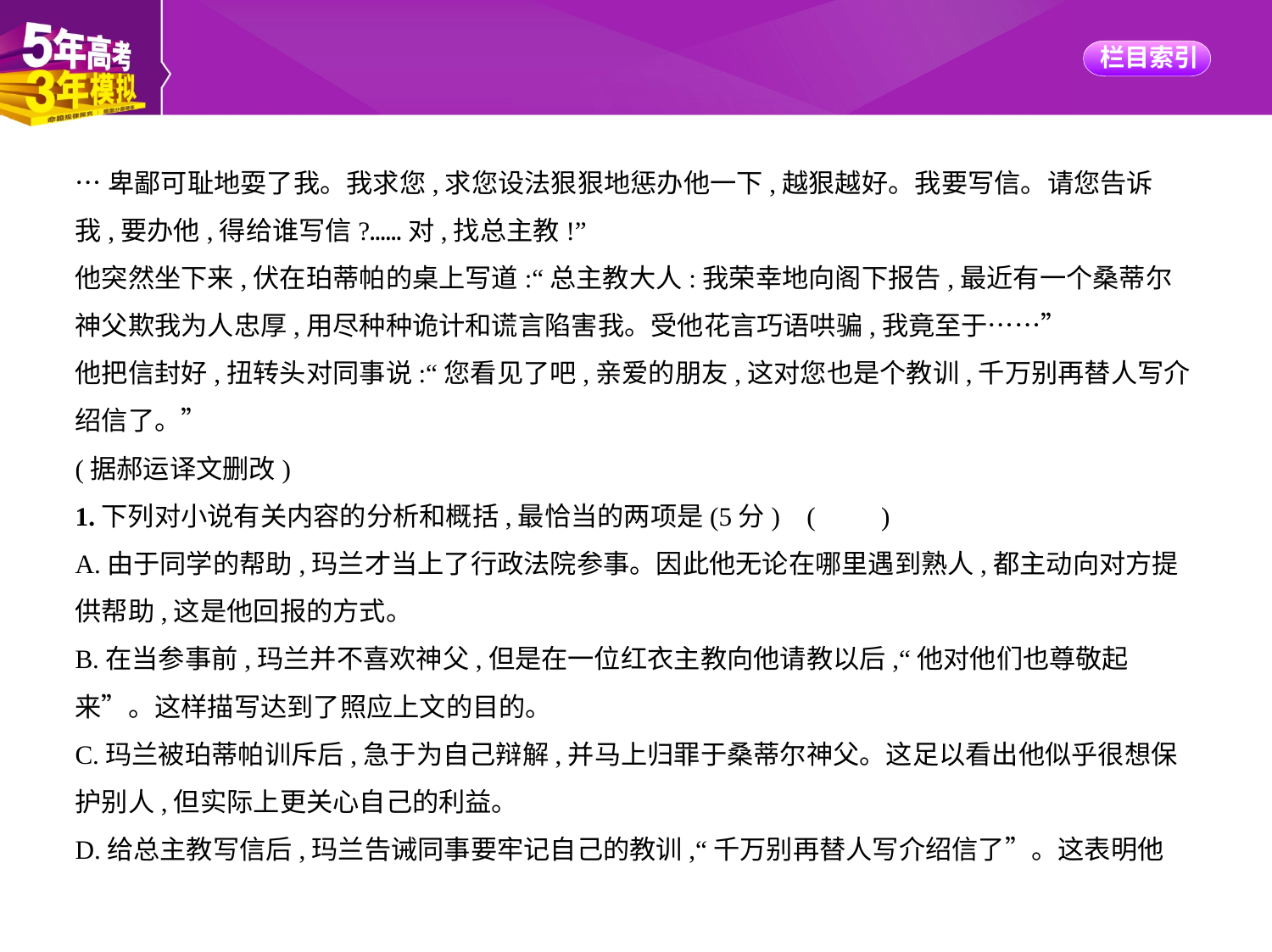

…卑鄙可耻地耍了我。我求您,求您设法狠狠地惩办他一下,越狠越好。我要写信。请您告诉
我,要办他,得给谁写信?……对,找总主教!”
他突然坐下来,伏在珀蒂帕的桌上写道:“总主教大人:我荣幸地向阁下报告,最近有一个桑蒂尔
神父欺我为人忠厚,用尽种种诡计和谎言陷害我。受他花言巧语哄骗,我竟至于……”
他把信封好,扭转头对同事说:“您看见了吧,亲爱的朋友,这对您也是个教训,千万别再替人写介
绍信了。”
(据郝运译文删改)
1.下列对小说有关内容的分析和概括,最恰当的两项是(5分) (　　)
A.由于同学的帮助,玛兰才当上了行政法院参事。因此他无论在哪里遇到熟人,都主动向对方提
供帮助,这是他回报的方式。
B.在当参事前,玛兰并不喜欢神父,但是在一位红衣主教向他请教以后,“他对他们也尊敬起
来”。这样描写达到了照应上文的目的。
C.玛兰被珀蒂帕训斥后,急于为自己辩解,并马上归罪于桑蒂尔神父。这足以看出他似乎很想保
护别人,但实际上更关心自己的利益。
D.给总主教写信后,玛兰告诫同事要牢记自己的教训,“千万别再替人写介绍信了”。这表明他